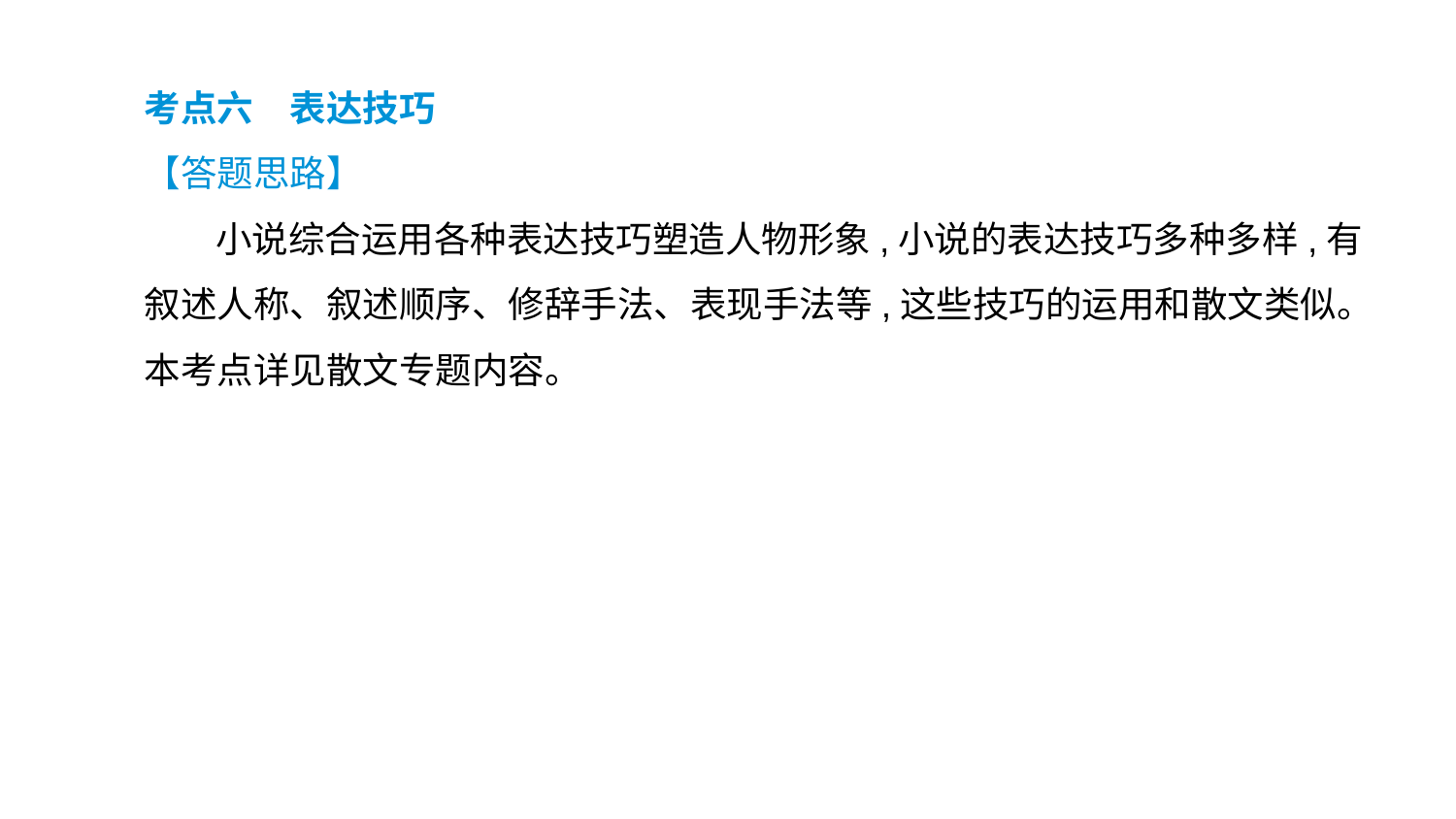

考点六　表达技巧
【答题思路】
小说综合运用各种表达技巧塑造人物形象,小说的表达技巧多种多样,有叙述人称、叙述顺序、修辞手法、表现手法等,这些技巧的运用和散文类似。本考点详见散文专题内容。